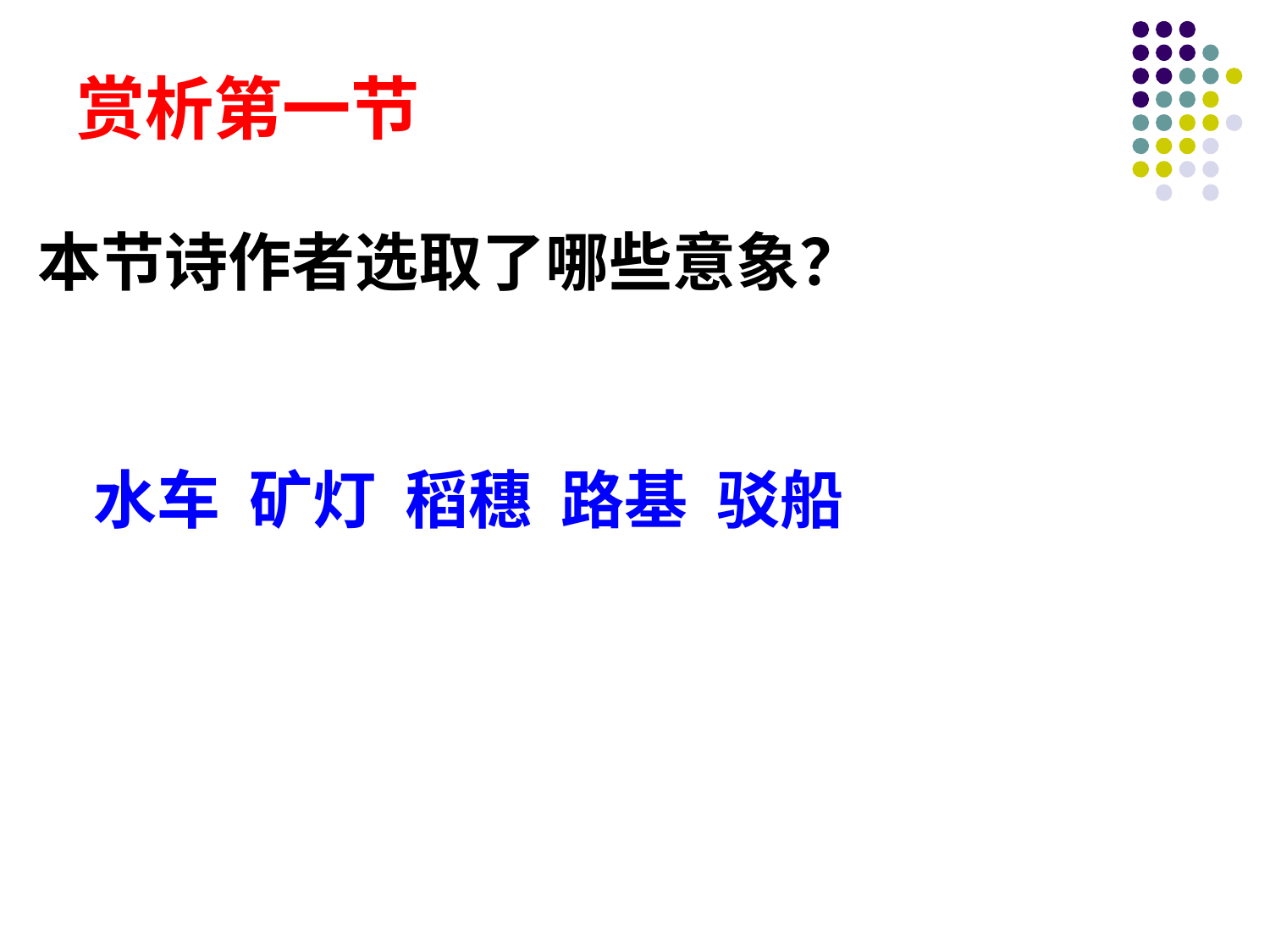

# 赏析第一节
本节诗作者选取了哪些意象？
水车  矿灯  稻穗  路基  驳船